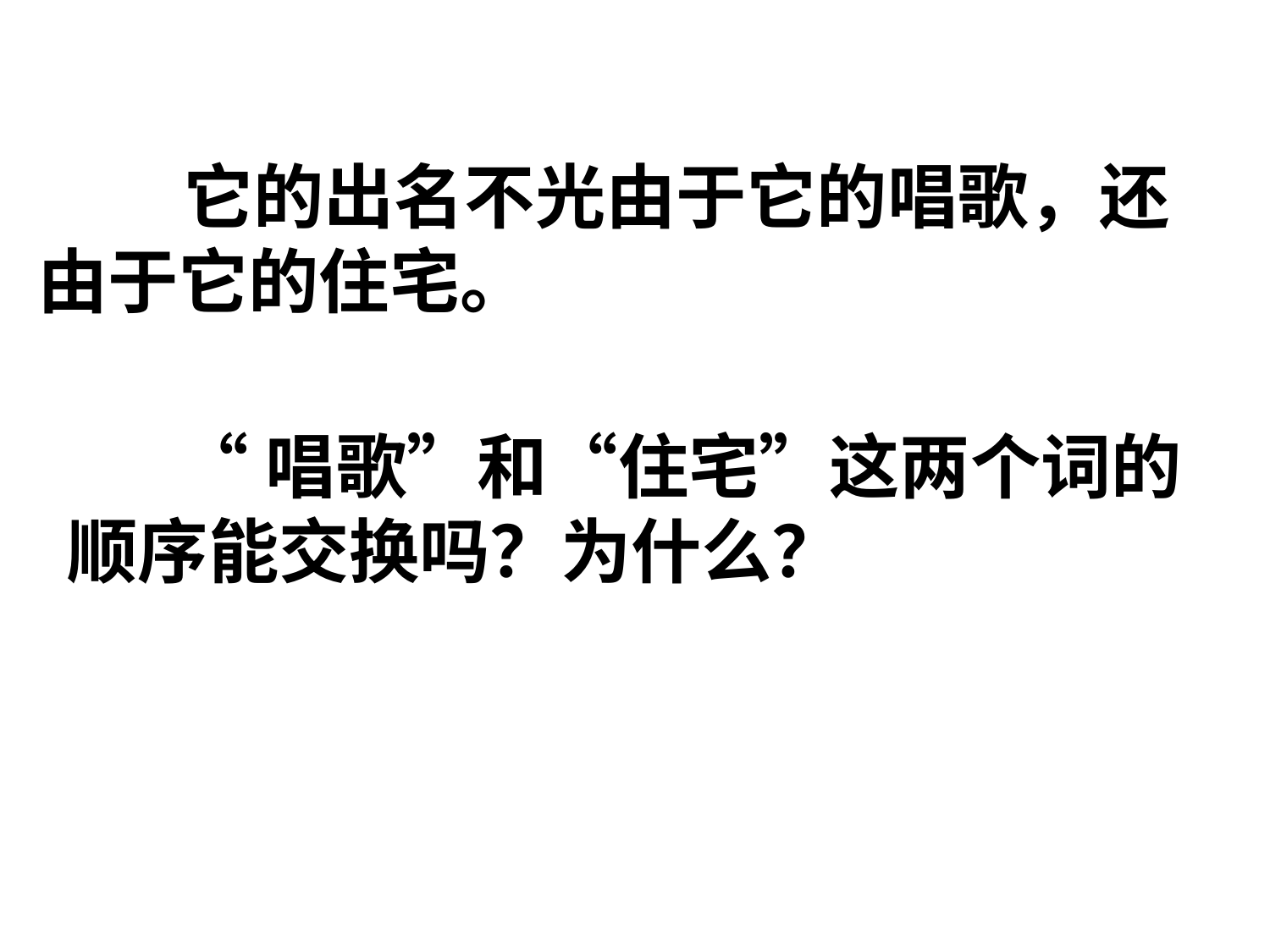

它的出名不光由于它的唱歌，还由于它的住宅。
       “唱歌”和“住宅”这两个词的顺序能交换吗？为什么？